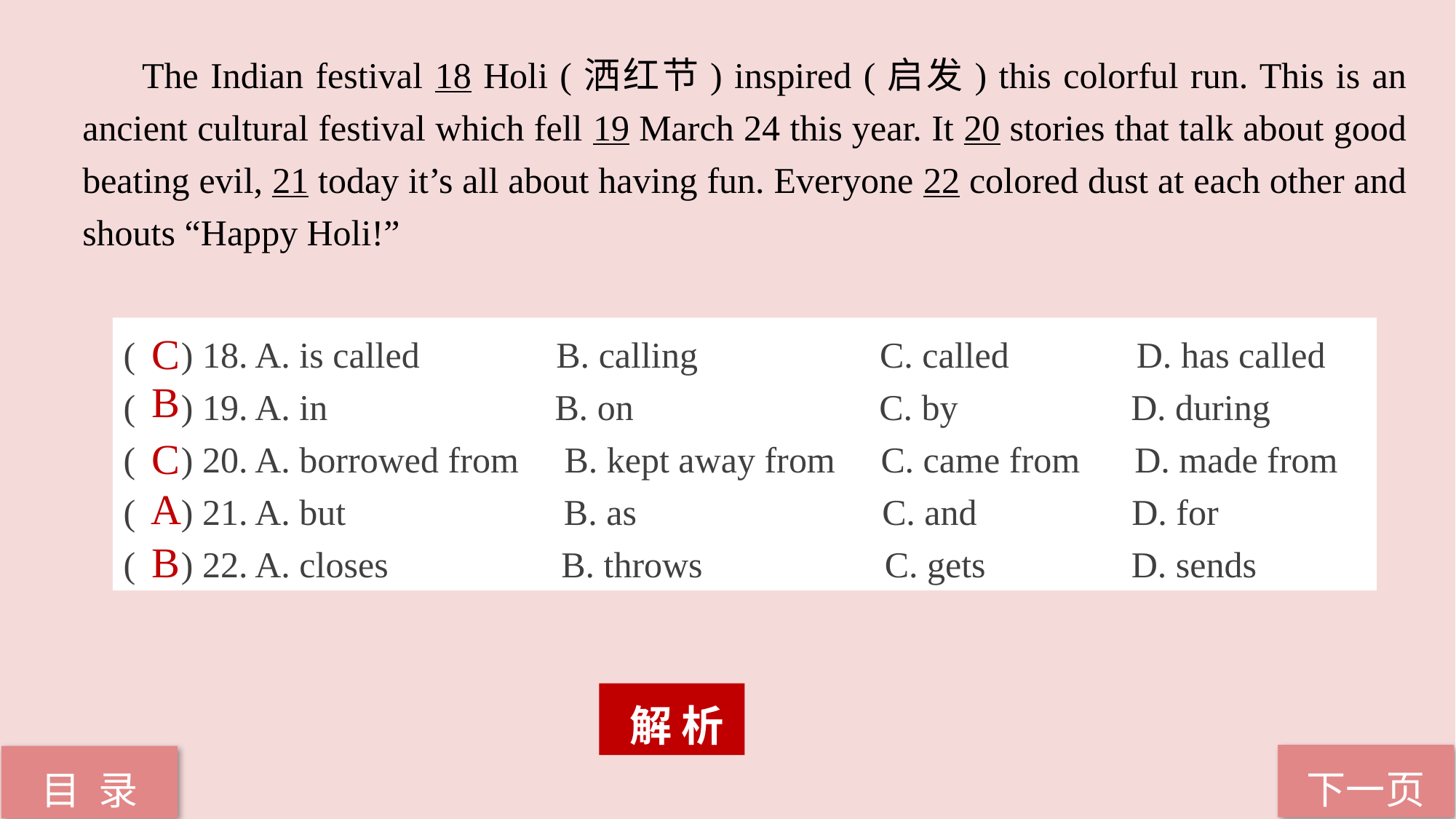

The Indian festival 18 Holi (洒红节) inspired (启发) this colorful run. This is an ancient cultural festival which fell 19 March 24 this year. It 20 stories that talk about good beating evil, 21 today it’s all about having fun. Everyone 22 colored dust at each other and shouts “Happy Holi!”
(     ) 18. A. is called               B. calling                    C. called              D. has called
(     ) 19. A. in                         B. on                           C. by                   D. during
(     ) 20. A. borrowed from     B. kept away from     C. came from      D. made from
(     ) 21. A. but                        B. as                           C. and                 D. for
(     ) 22. A. closes                   B. throws                    C. gets                D. sends
C
B
C
A
B
 解 析